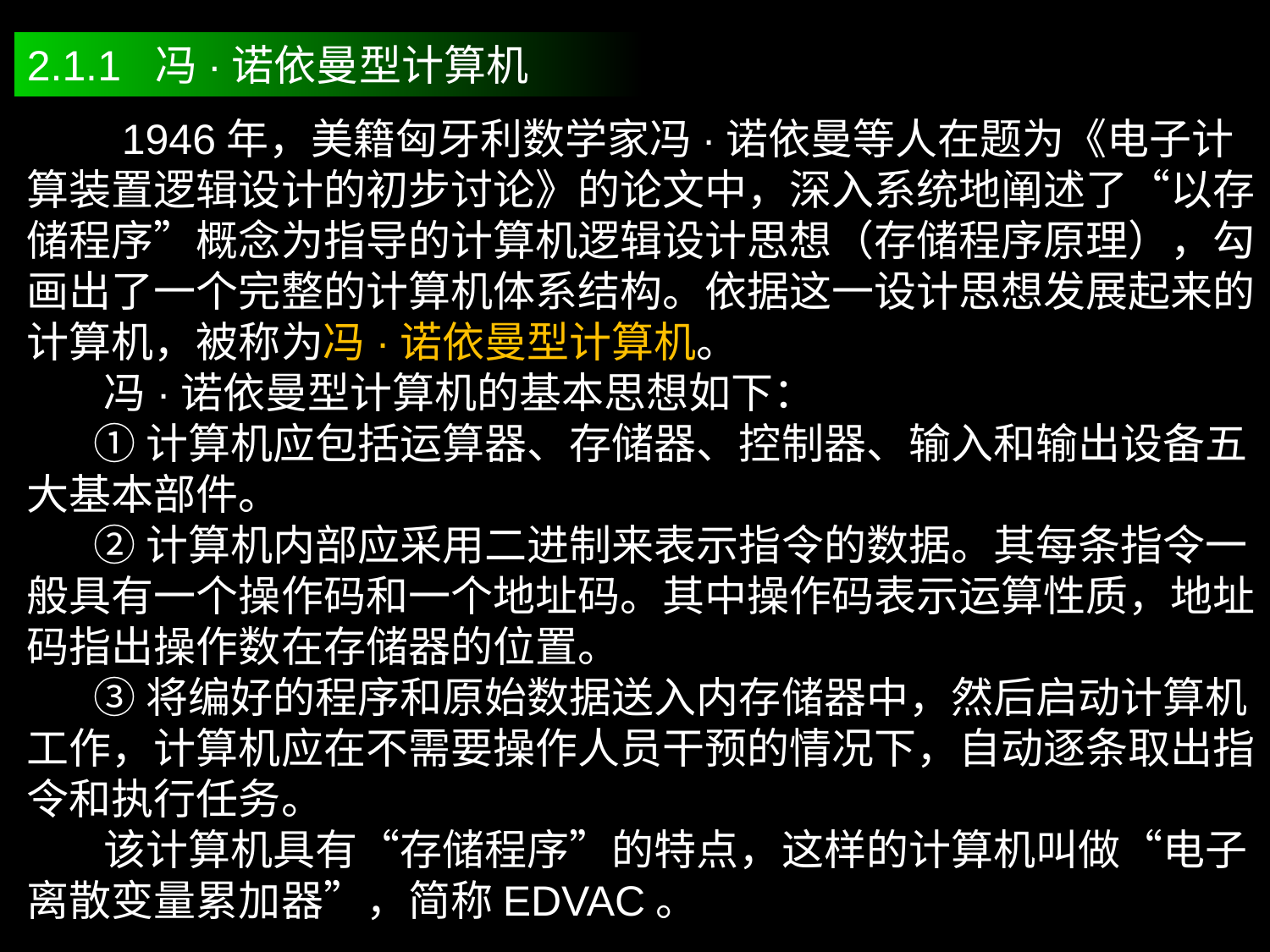

2.1.1  冯·诺依曼型计算机
        1946年，美籍匈牙利数学家冯·诺依曼等人在题为《电子计算装置逻辑设计的初步讨论》的论文中，深入系统地阐述了“以存储程序”概念为指导的计算机逻辑设计思想（存储程序原理），勾画出了一个完整的计算机体系结构。依据这一设计思想发展起来的计算机，被称为冯·诺依曼型计算机。
       冯·诺依曼型计算机的基本思想如下：
       ①计算机应包括运算器、存储器、控制器、输入和输出设备五大基本部件。
       ②计算机内部应采用二进制来表示指令的数据。其每条指令一般具有一个操作码和一个地址码。其中操作码表示运算性质，地址码指出操作数在存储器的位置。
       ③将编好的程序和原始数据送入内存储器中，然后启动计算机工作，计算机应在不需要操作人员干预的情况下，自动逐条取出指令和执行任务。
       该计算机具有“存储程序”的特点，这样的计算机叫做“电子离散变量累加器”，简称EDVAC。